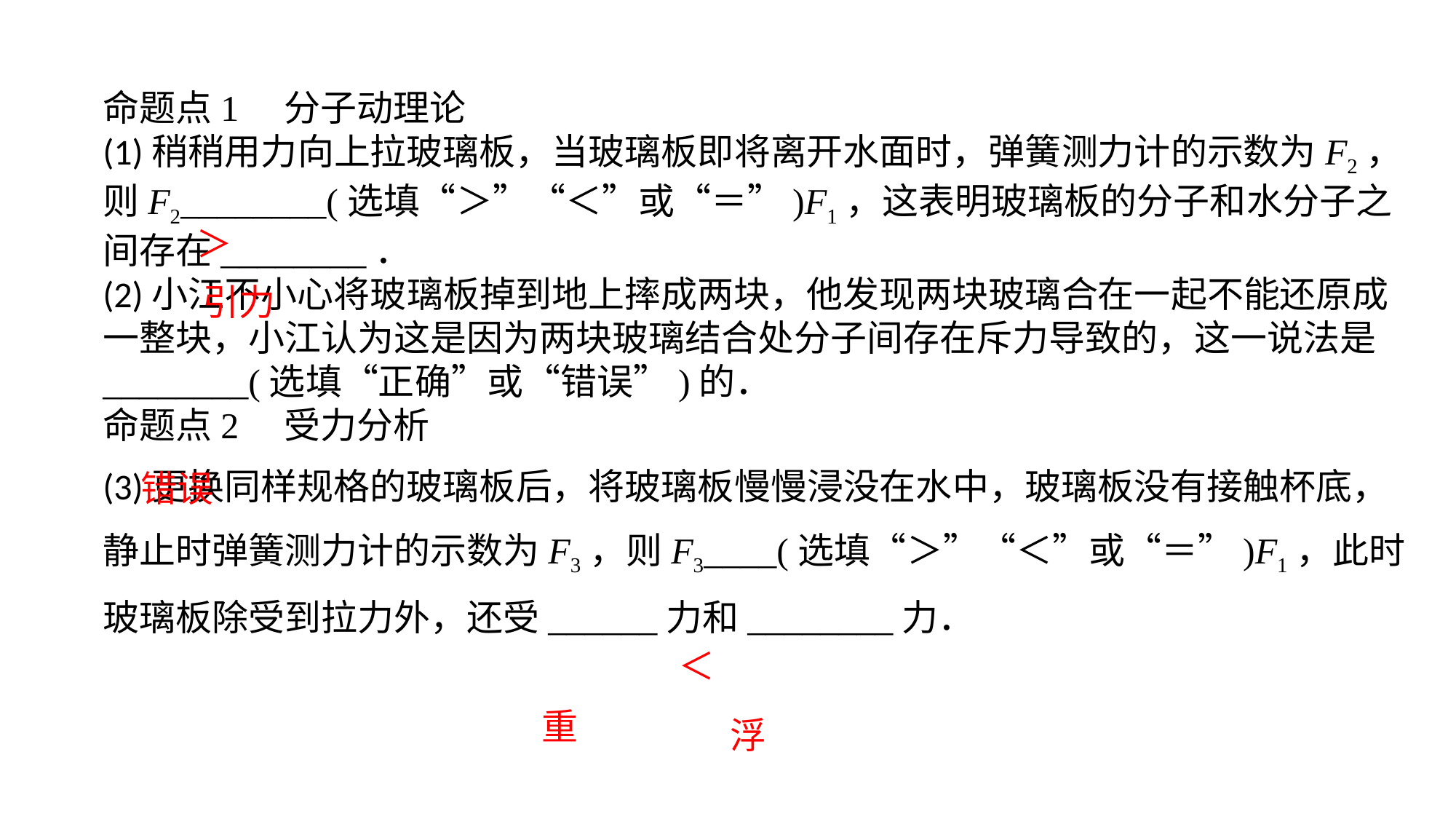

命题点1　分子动理论(1)稍稍用力向上拉玻璃板，当玻璃板即将离开水面时，弹簧测力计的示数为F2，则F2________(选填“＞”“＜”或“＝”)F1，这表明玻璃板的分子和水分子之间存在________．(2)小江不小心将玻璃板掉到地上摔成两块，他发现两块玻璃合在一起不能还原成一整块，小江认为这是因为两块玻璃结合处分子间存在斥力导致的，这一说法是________(选填“正确”或“错误”)的．命题点2　受力分析(3)更换同样规格的玻璃板后，将玻璃板慢慢浸没在水中，玻璃板没有接触杯底，静止时弹簧测力计的示数为F3，则F3____(选填“＞”“＜”或“＝”)F1，此时玻璃板除受到拉力外，还受______力和________力．
＞
引力
错误
＜
重
浮